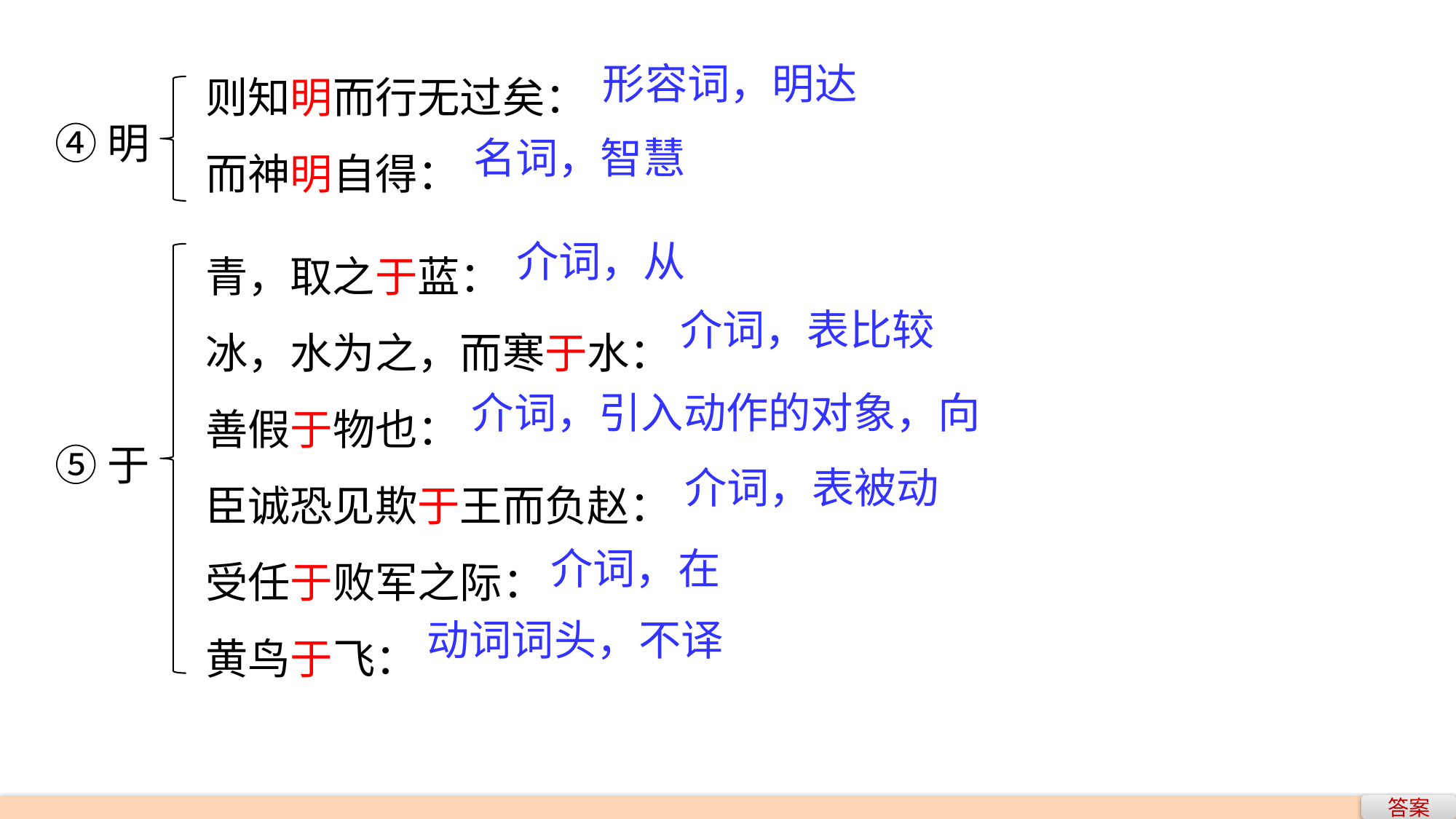

则知明而行无过矣：
而神明自得：
形容词，明达

④明
名词，智慧
青，取之于蓝：
冰，水为之，而寒于水：
善假于物也：
臣诚恐见欺于王而负赵：
受任于败军之际：
黄鸟于飞：
介词，从

介词，表比较
介词，引入动作的对象，向
⑤于
介词，表被动
介词，在
动词词头，不译
答案